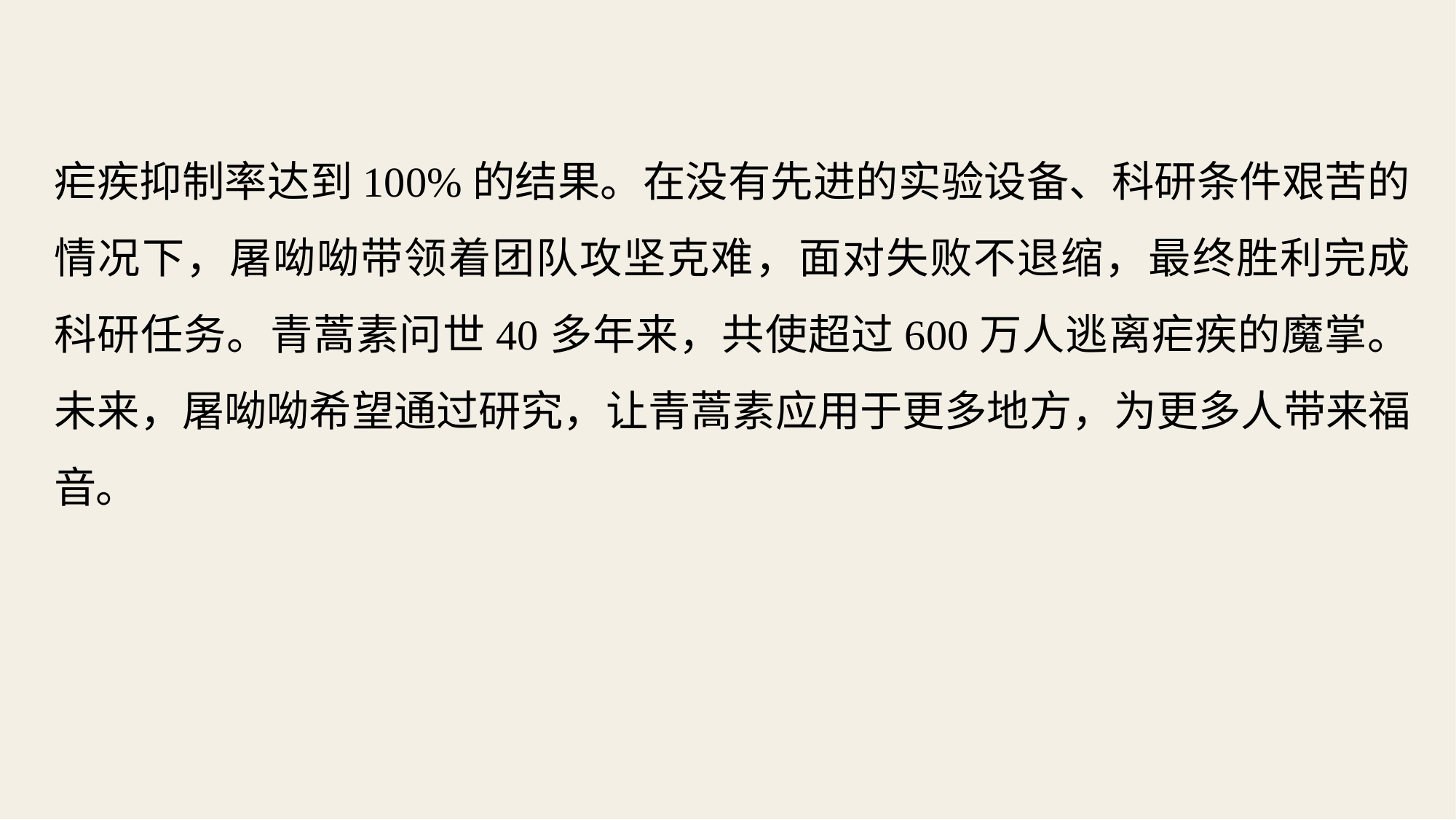

疟疾抑制率达到100%的结果。在没有先进的实验设备、科研条件艰苦的情况下，屠呦呦带领着团队攻坚克难，面对失败不退缩，最终胜利完成科研任务。青蒿素问世40多年来，共使超过600万人逃离疟疾的魔掌。未来，屠呦呦希望通过研究，让青蒿素应用于更多地方，为更多人带来福音。